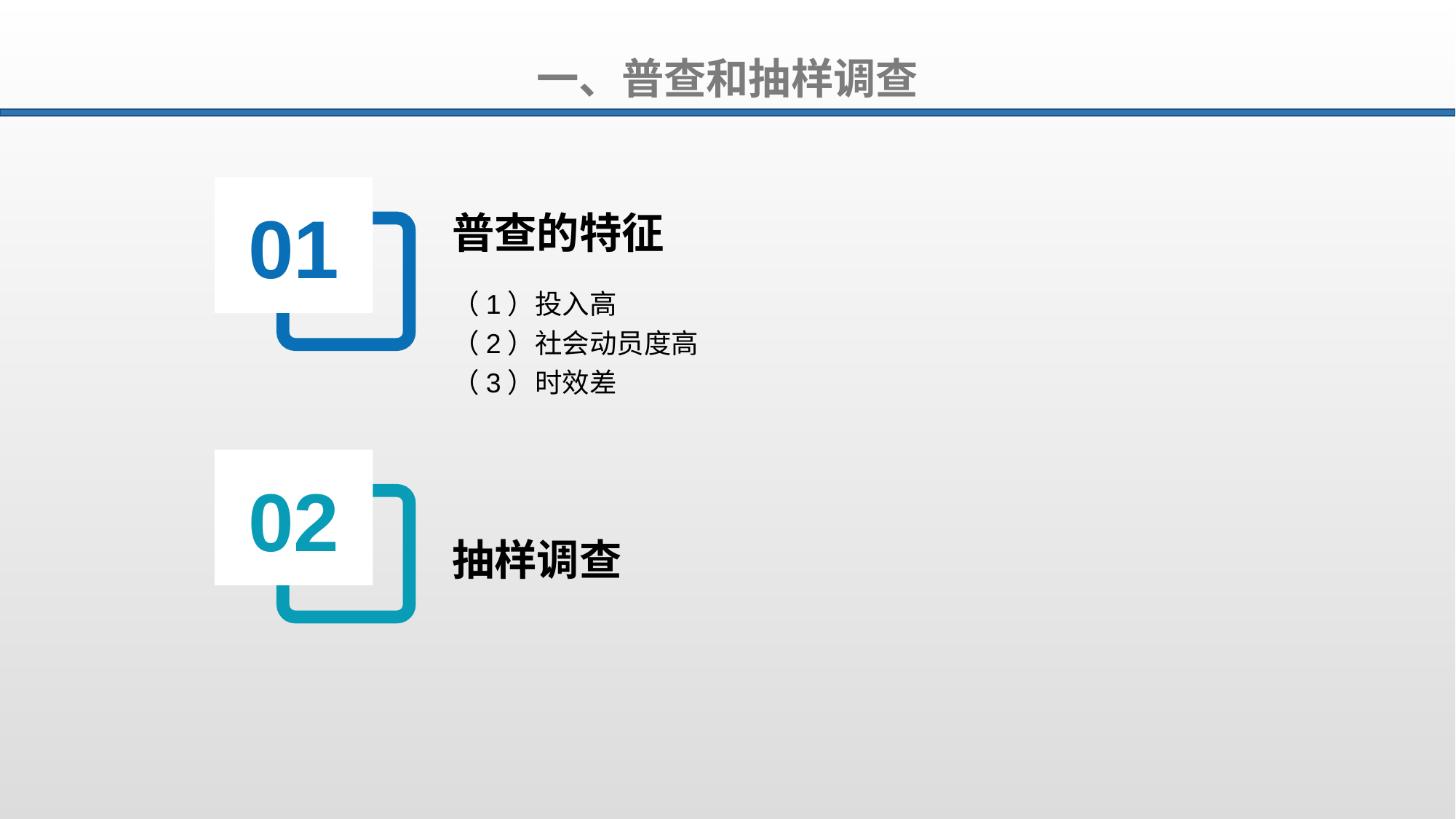

一、普查和抽样调查

01
普查的特征

（1）投入高
（2）社会动员度高
（3）时效差

02

抽样调查